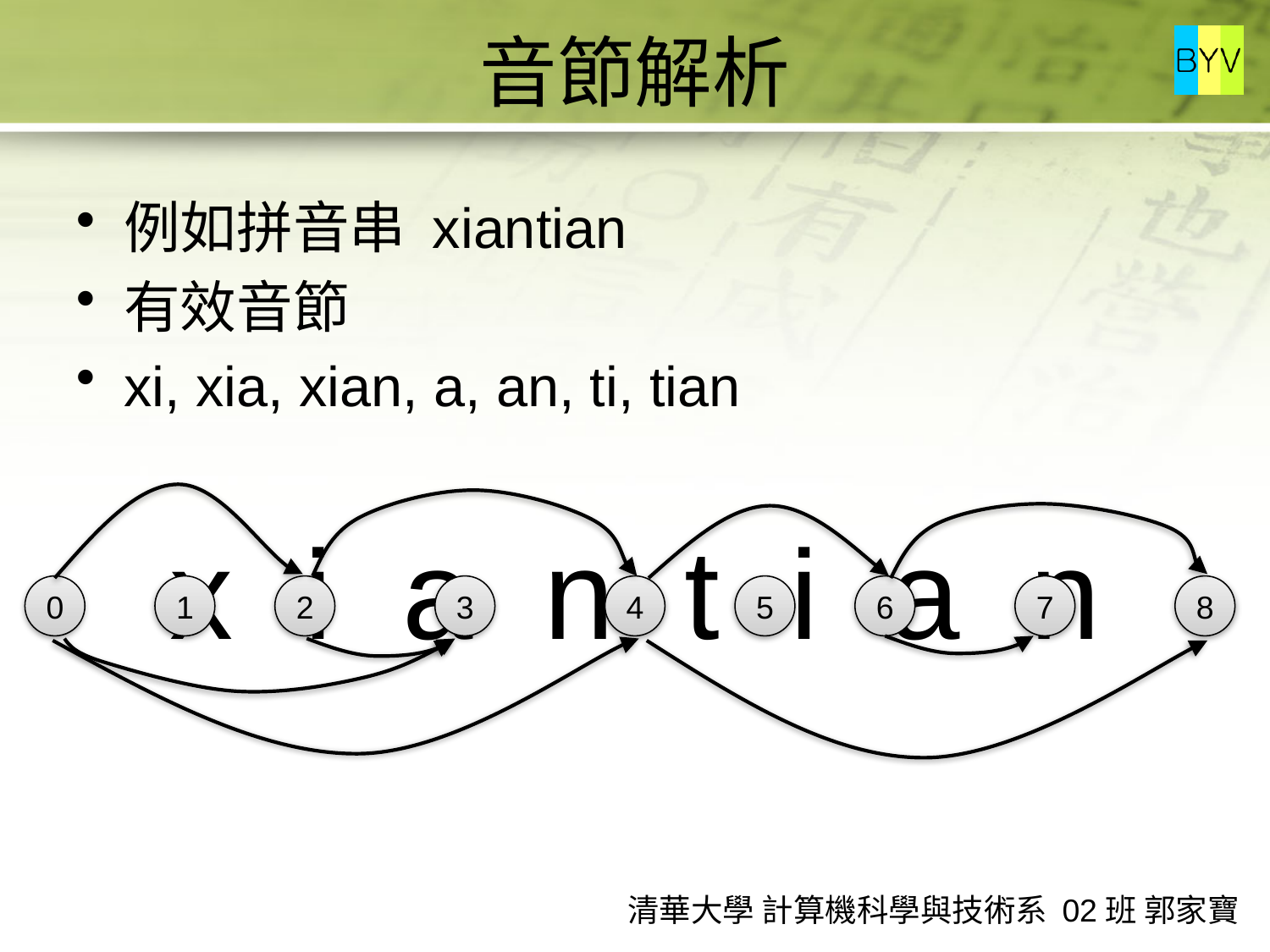

# 音節解析
例如拼音串 xiantian
有效音節
xi, xia, xian, a, an, ti, tian

x  i  a  n  t  i  a  n
0
1
2
3
4
5
6
7
8